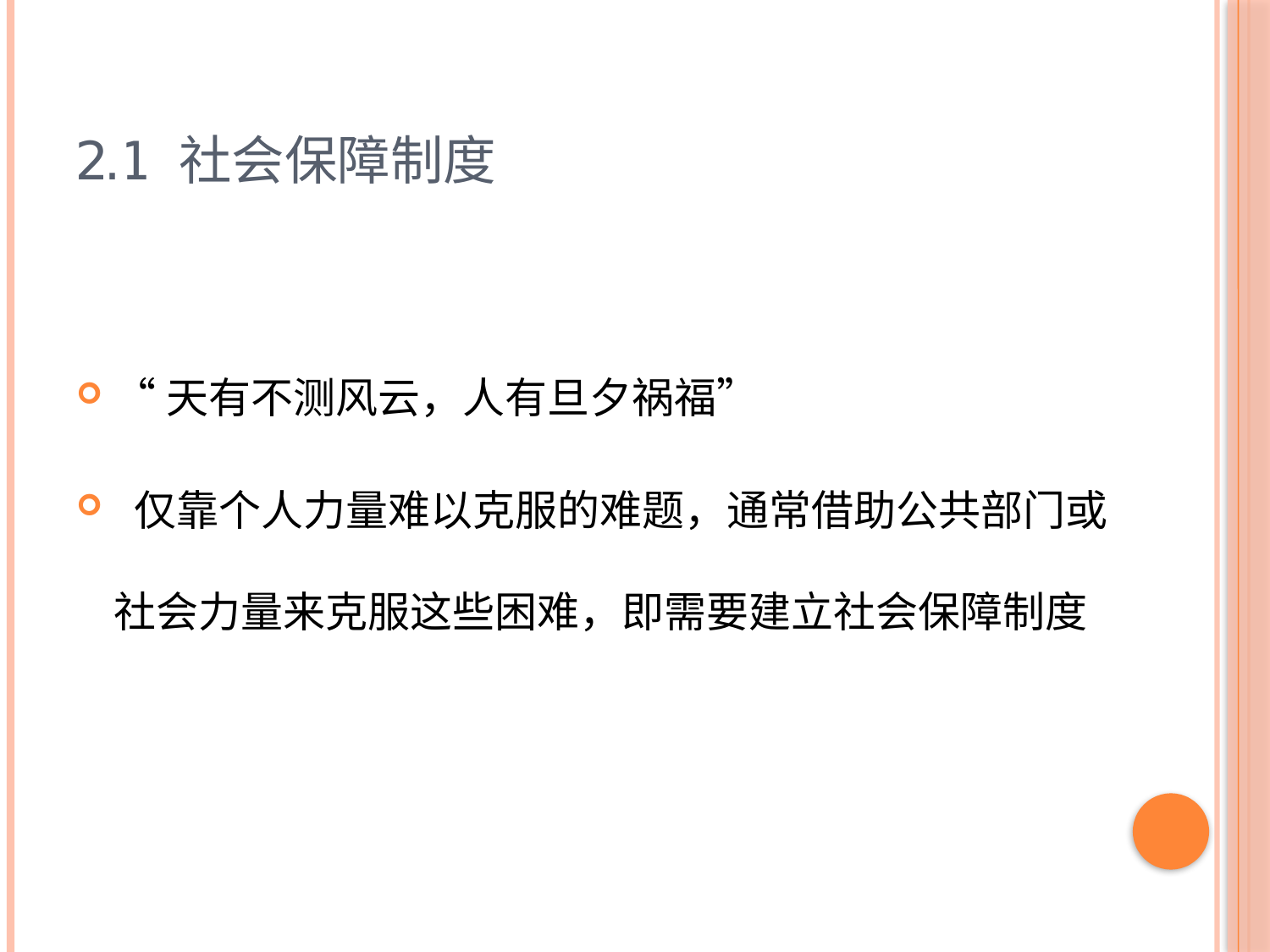

# 2.1 社会保障制度
“天有不测风云，人有旦夕祸福”
 仅靠个人力量难以克服的难题，通常借助公共部门或社会力量来克服这些困难，即需要建立社会保障制度